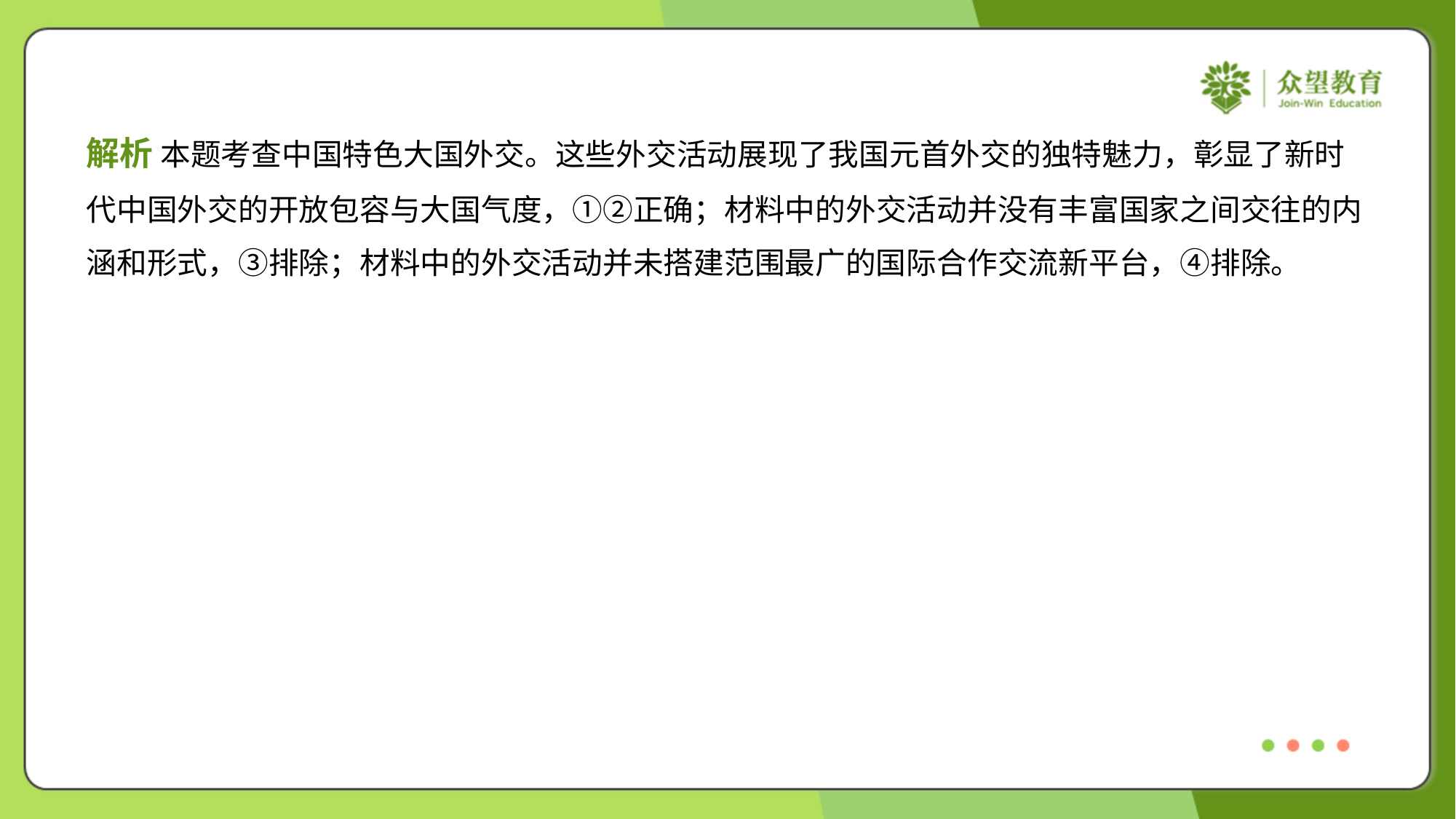

解析 本题考查中国特色大国外交。这些外交活动展现了我国元首外交的独特魅力，彰显了新时
代中国外交的开放包容与大国气度，①②正确；材料中的外交活动并没有丰富国家之间交往的内
涵和形式，③排除；材料中的外交活动并未搭建范围最广的国际合作交流新平台，④排除。